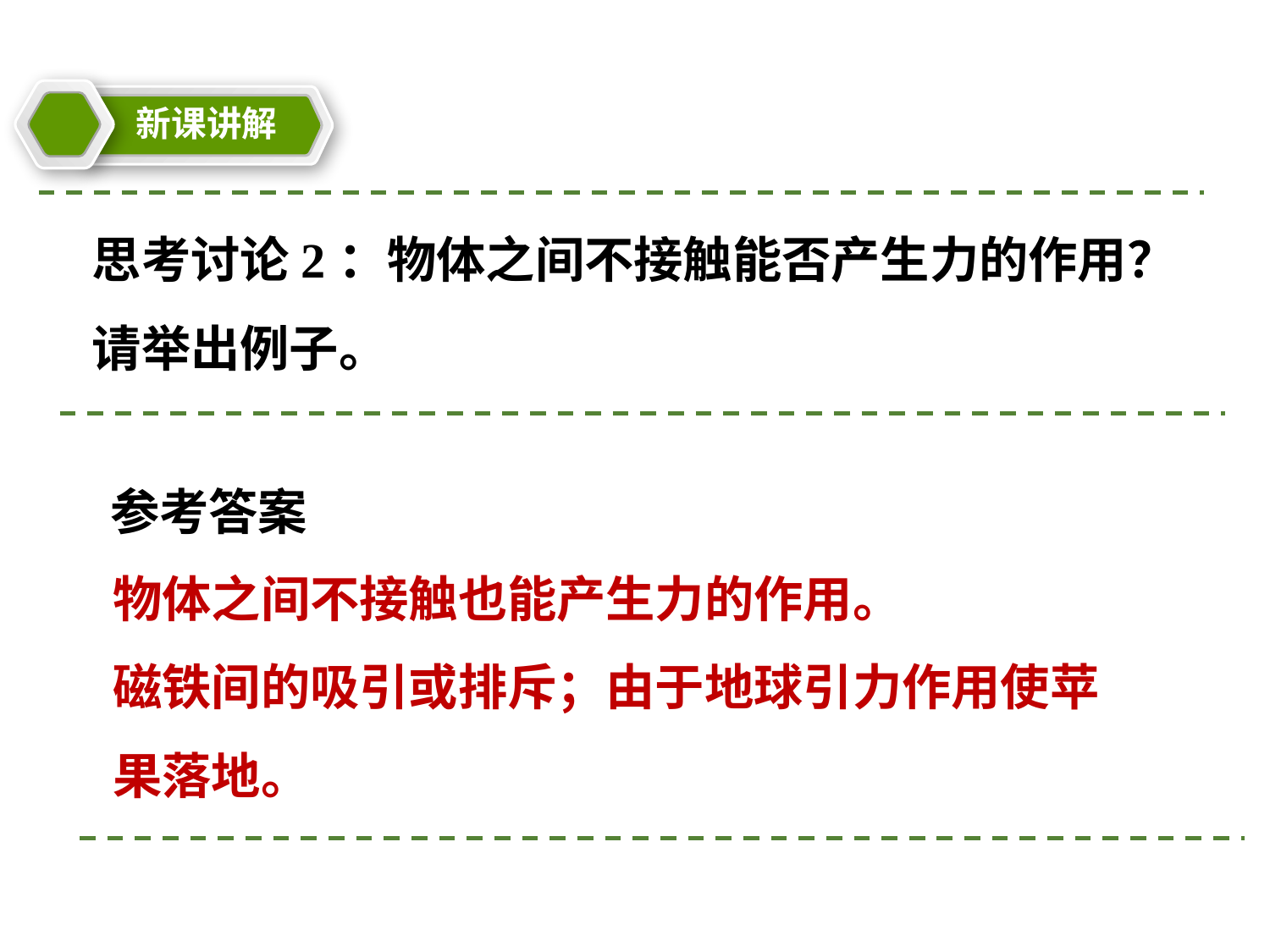

新课讲解
教学目标
思考讨论2：物体之间不接触能否产生力的作用？请举出例子。
参考答案
物体之间不接触也能产生力的作用。
磁铁间的吸引或排斥；由于地球引力作用使苹果落地。